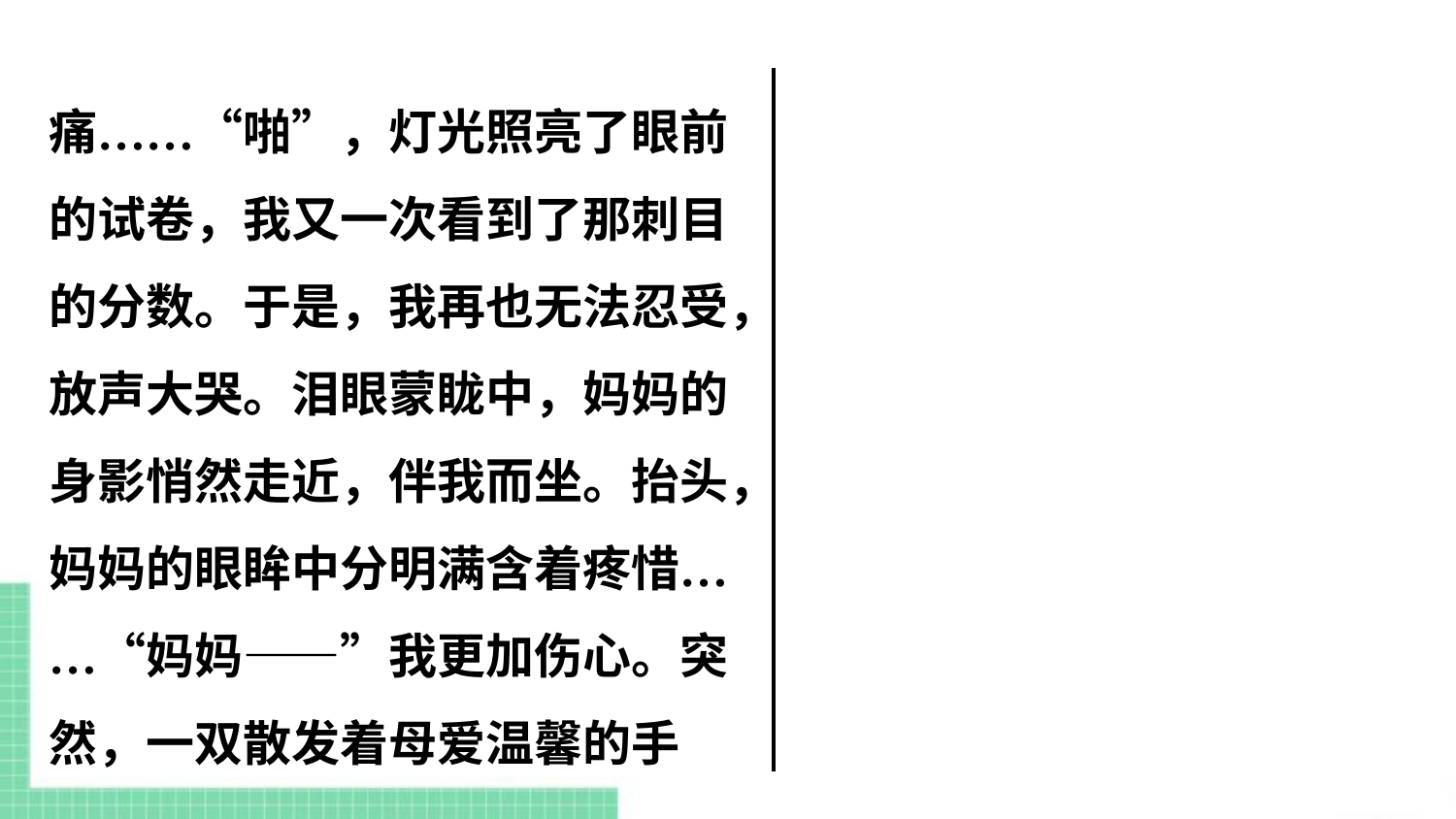

痛……“啪”，灯光照亮了眼前的试卷，我又一次看到了那刺目的分数。于是，我再也无法忍受，放声大哭。泪眼蒙眬中，妈妈的身影悄然走近，伴我而坐。抬头，妈妈的眼眸中分明满含着疼惜……“妈妈——”我更加伤心。突然，一双散发着母爱温馨的手